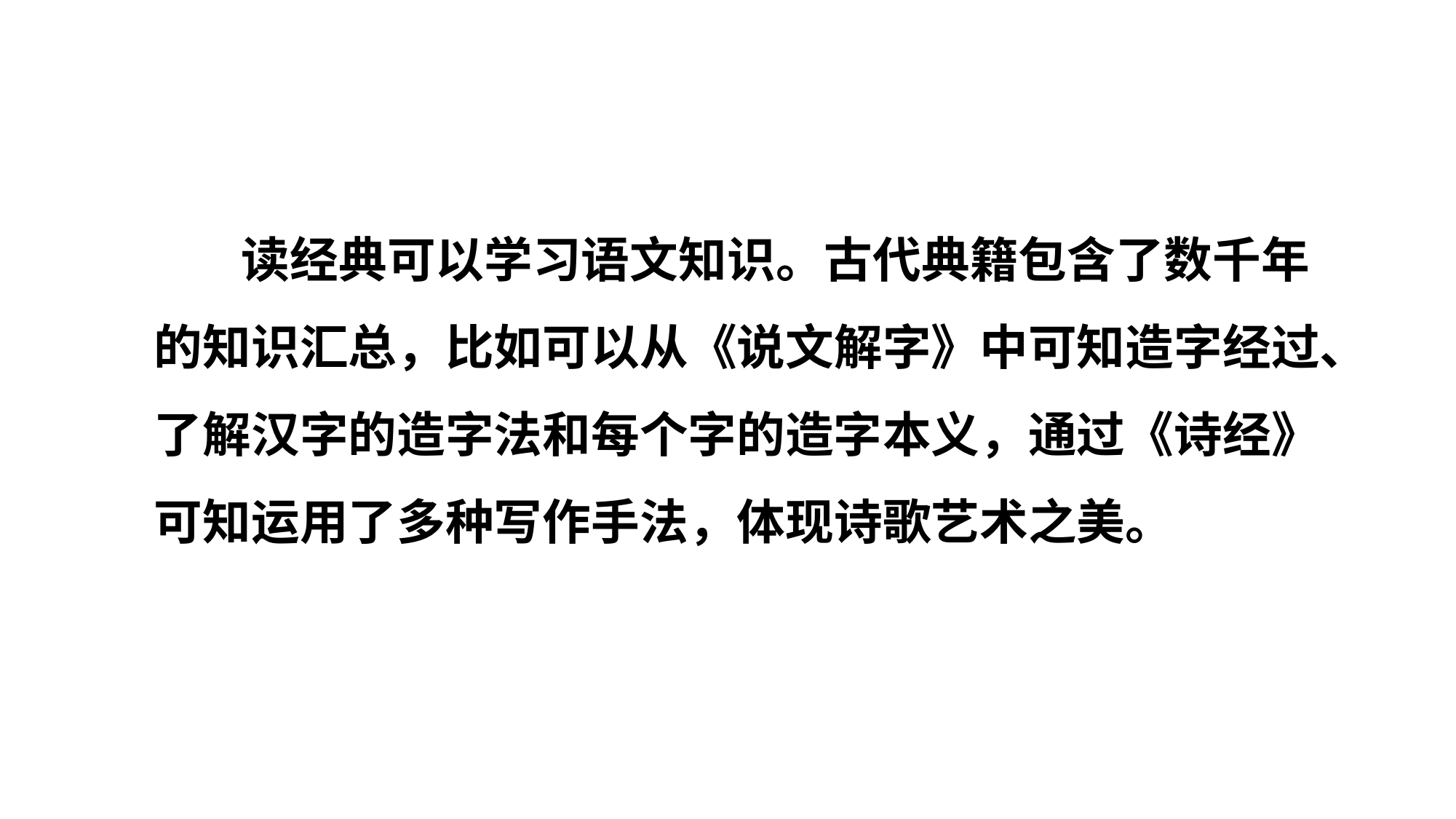

读经典可以学习语文知识。古代典籍包含了数千年的知识汇总，比如可以从《说文解字》中可知造字经过、了解汉字的造字法和每个字的造字本义，通过《诗经》可知运用了多种写作手法，体现诗歌艺术之美。